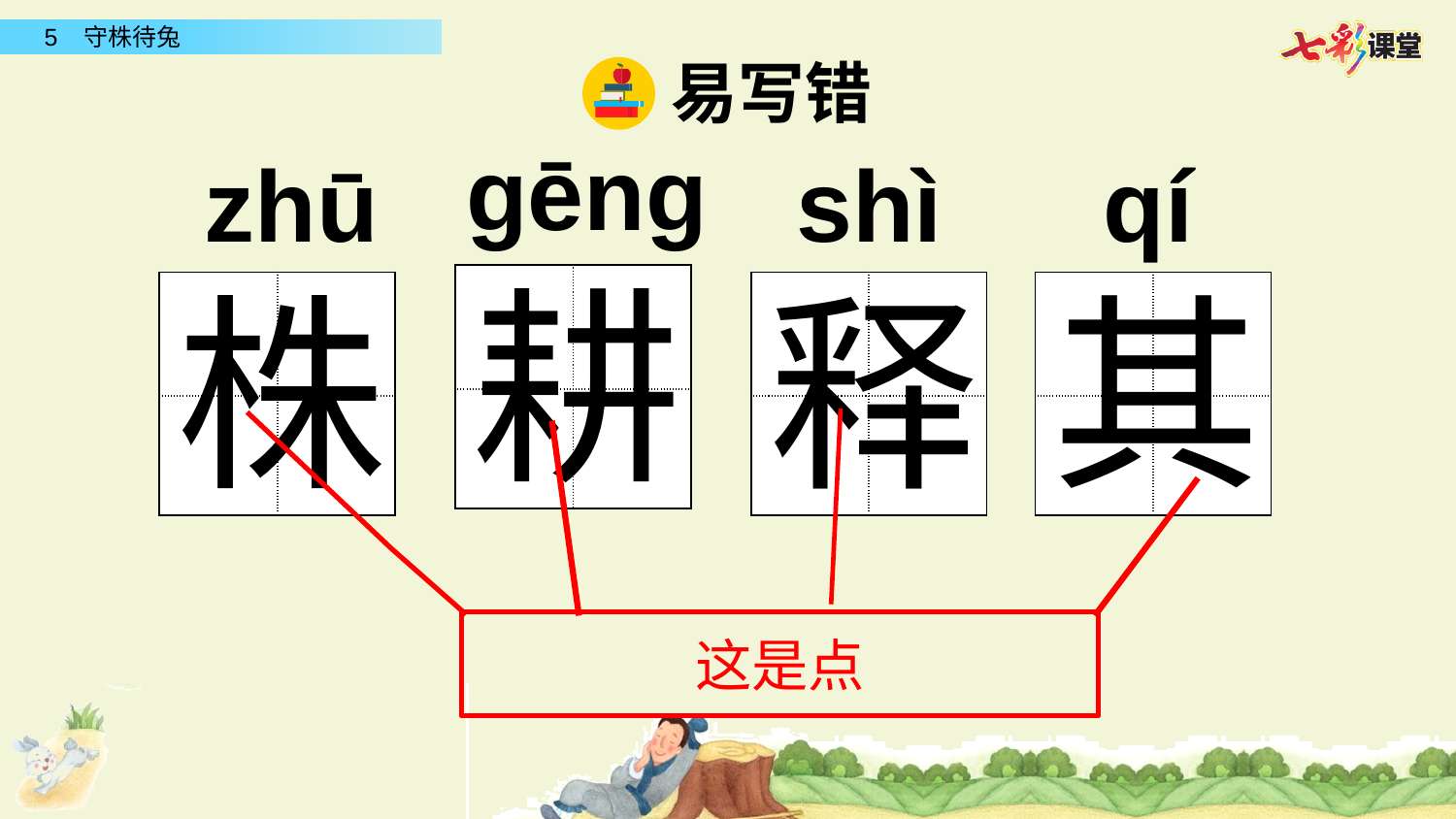

易写错

ɡēnɡ
zhū
shì
qí
耕
株
释
其
|  |  |
| --- | --- |
|  |  |
|  |  |
| --- | --- |
|  |  |
|  |  |
| --- | --- |
|  |  |
|  |  |
| --- | --- |
|  |  |
这是点